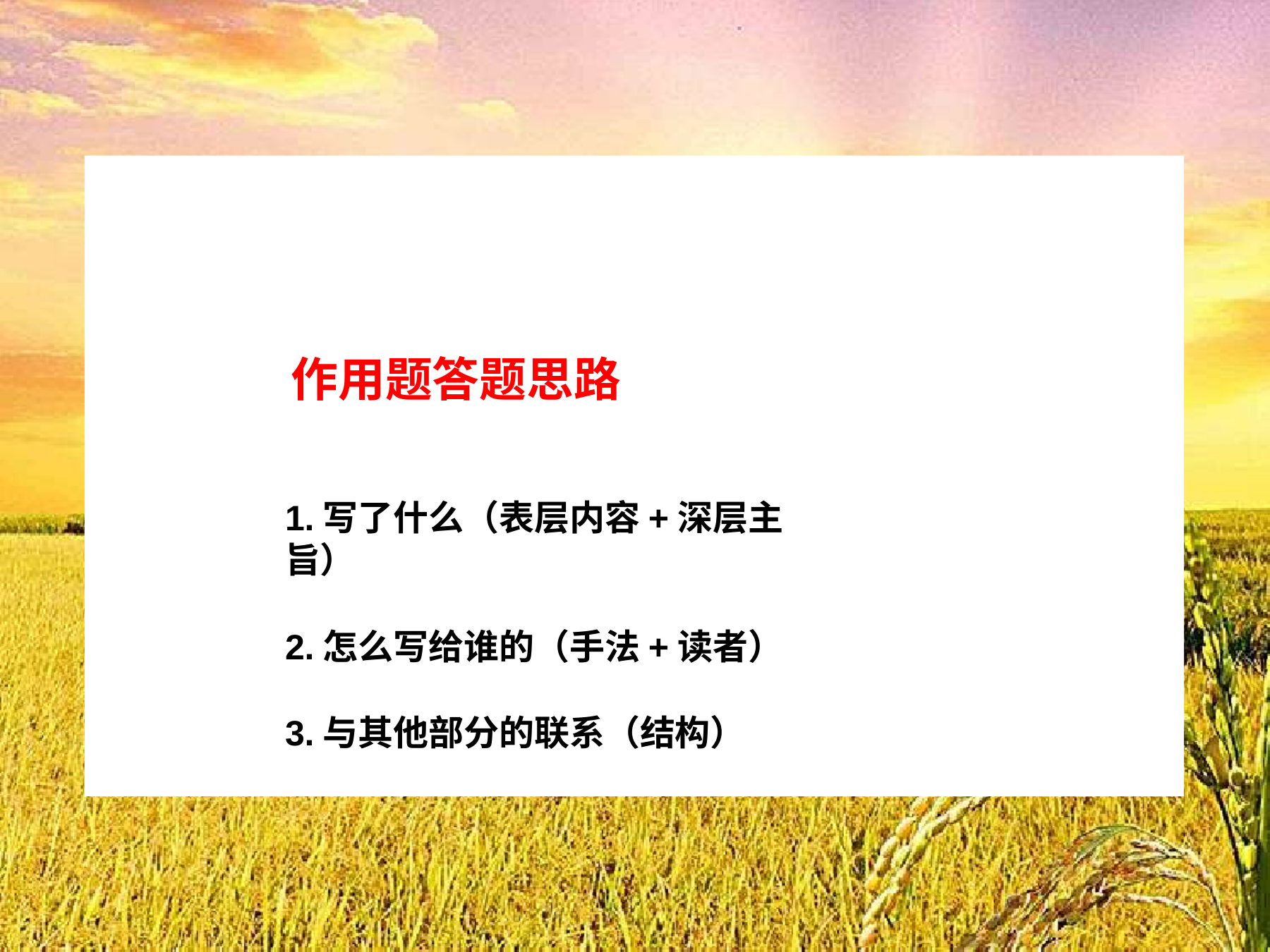

# 作用题答题思路
1.写了什么（表层内容+深层主旨）

2.怎么写给谁的（手法+读者）

3.与其他部分的联系（结构）